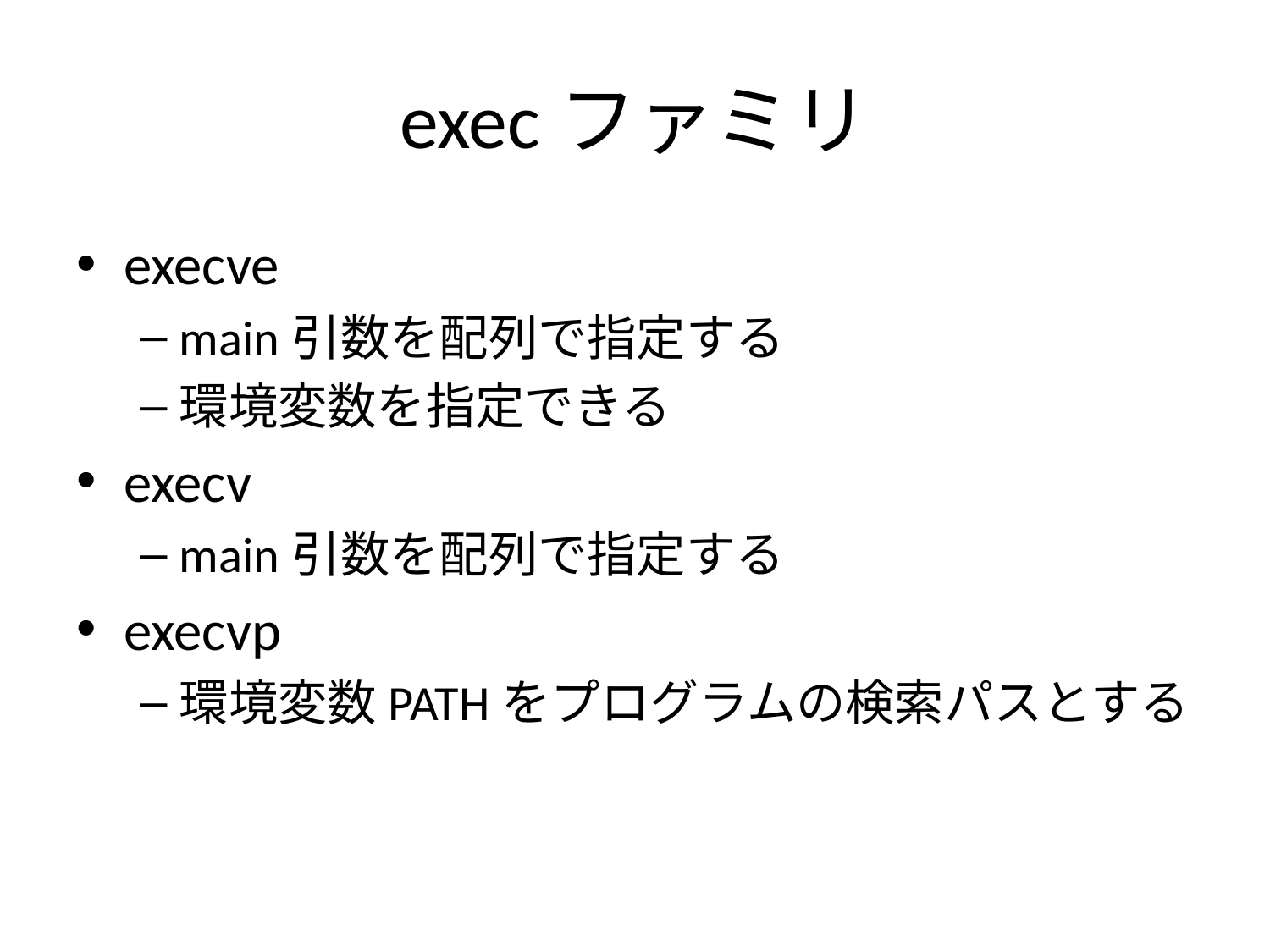

# execファミリ
execve
main引数を配列で指定する
環境変数を指定できる
execv
main引数を配列で指定する
execvp
環境変数PATHをプログラムの検索パスとする